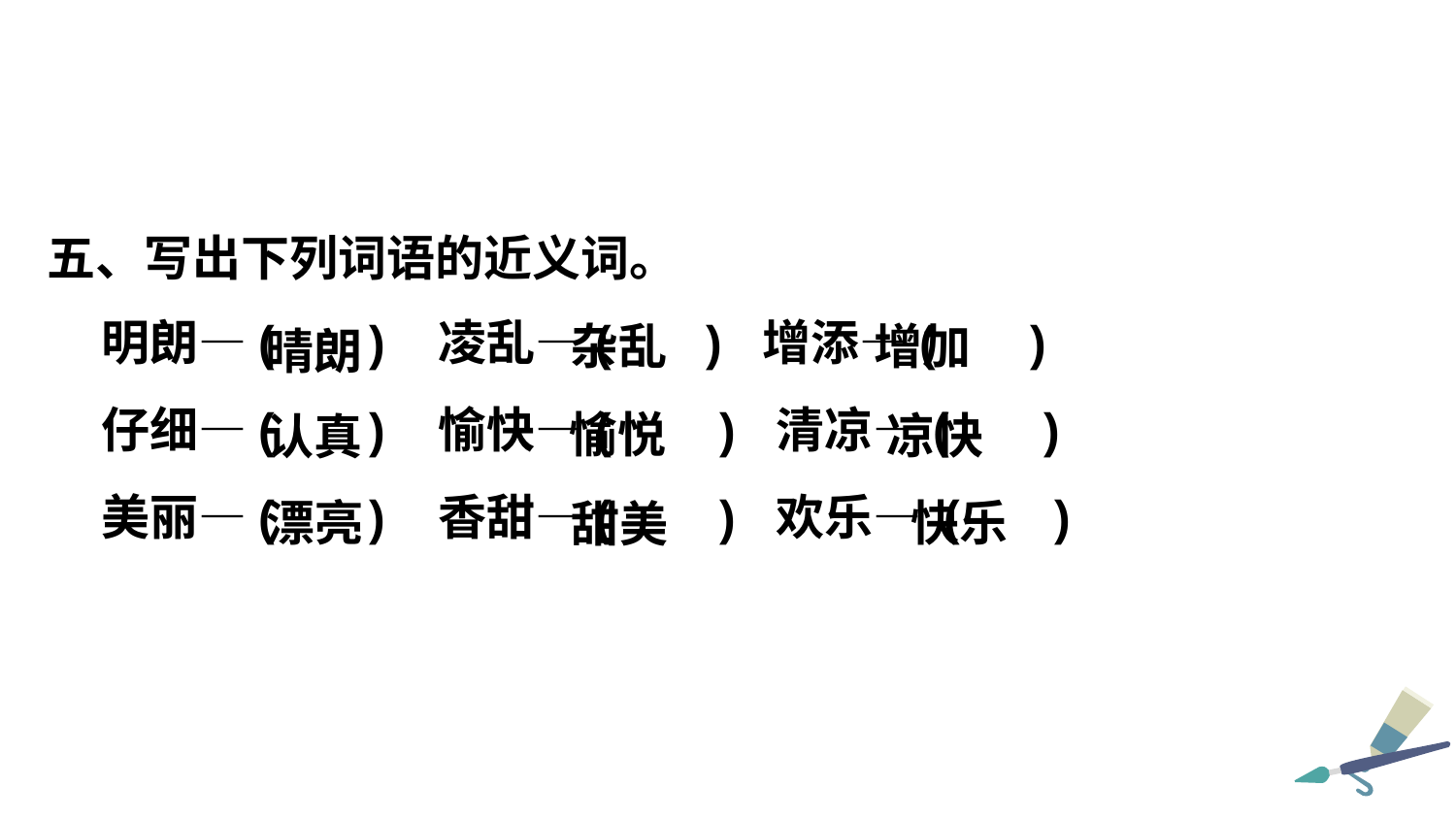

五、写出下列词语的近义词。
明朗—(       )   凌乱—(       )  增添—(       )
仔细—(       )   愉快—(        )  清凉—(       )
美丽—(       )   香甜—(        )  欢乐— (       )
杂乱
增加
晴朗
愉悦
凉快
认真
  漂亮
快乐
甜美